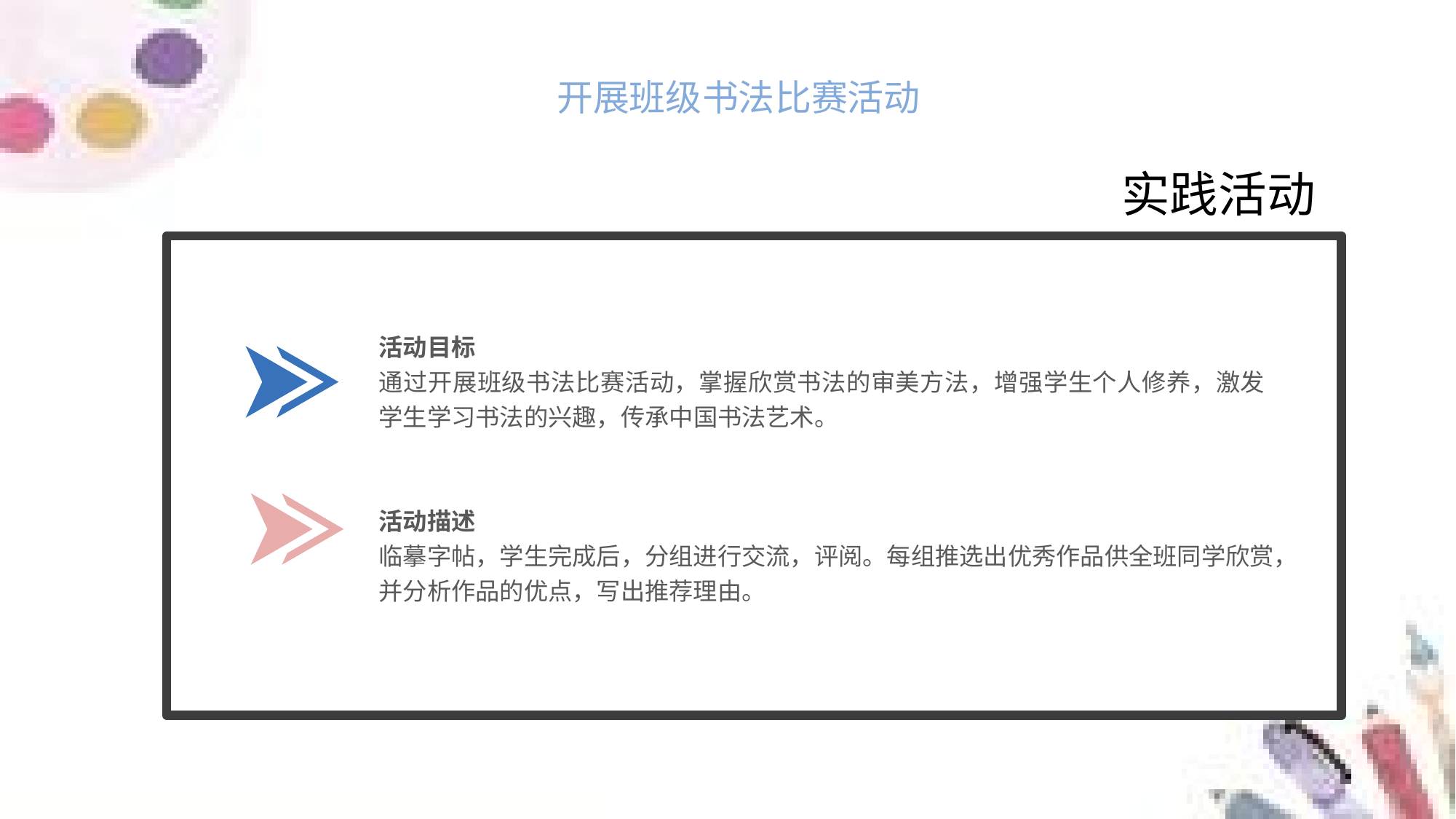

开展班级书法比赛活动
实践活动

活动目标
通过开展班级书法比赛活动，掌握欣赏书法的审美方法，增强学生个人修养，激发学生学习书法的兴趣，传承中国书法艺术。

活动描述
临摹字帖，学生完成后，分组进行交流，评阅。每组推选出优秀作品供全班同学欣赏，并分析作品的优点，写出推荐理由。